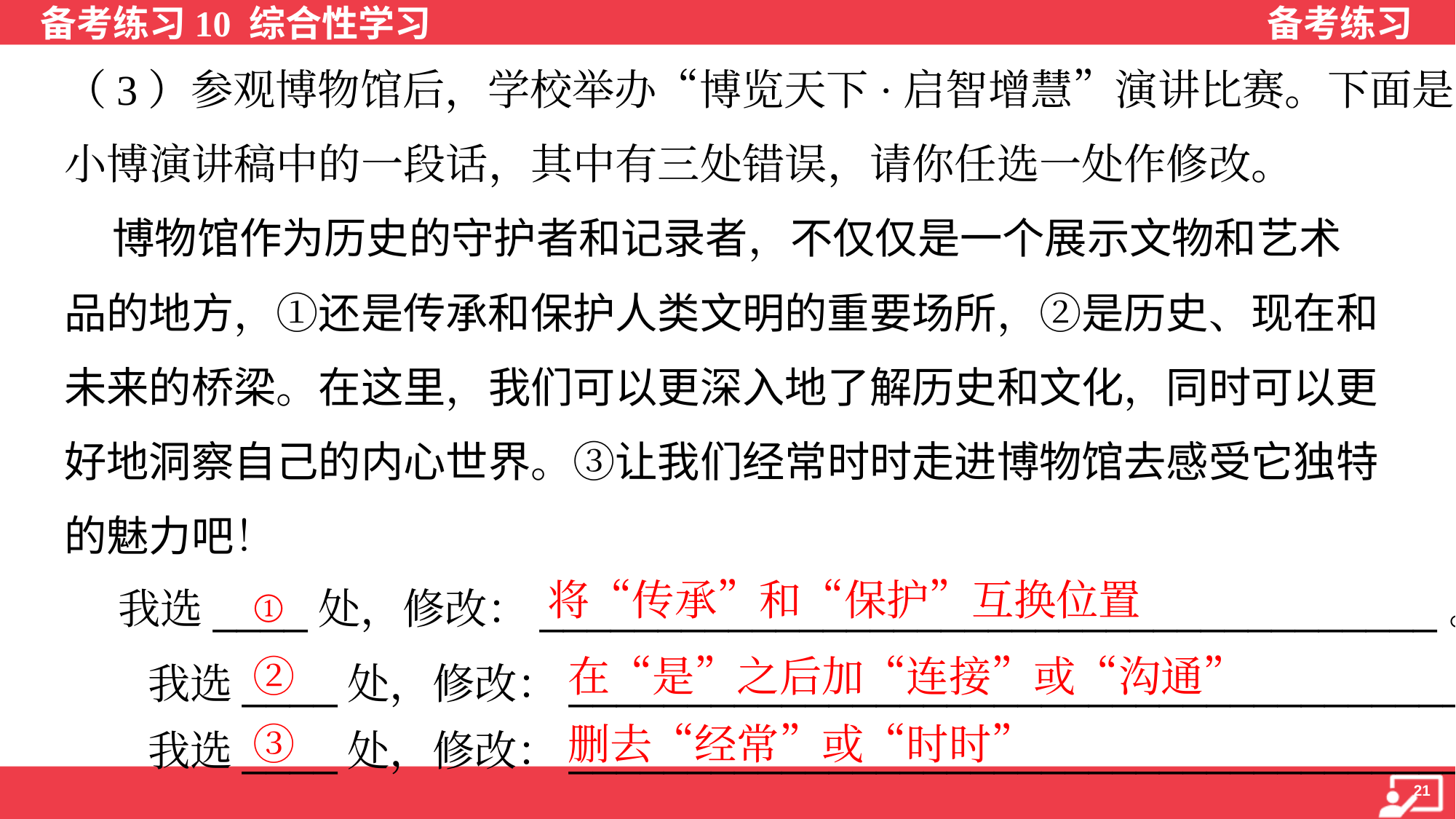

（3）参观博物馆后，学校举办“博览天下·启智增慧”演讲比赛。下面是
小博演讲稿中的一段话，其中有三处错误，请你任选一处作修改。
    博物馆作为历史的守护者和记录者，不仅仅是一个展示文物和艺术
品的地方，①还是传承和保护人类文明的重要场所，②是历史、现在和
未来的桥梁。在这里，我们可以更深入地了解历史和文化，同时可以更
好地洞察自己的内心世界。③让我们经常时时走进博物馆去感受它独特
的魅力吧！
    我选____处，修改：______________________________________。
将“传承”和“保护”互换位置
①
②                        在“是”之后加“连接”或“沟通”
我选____处，修改：______________________________________。
我选____处，修改：______________________________________。
③                        删去“经常”或“时时”